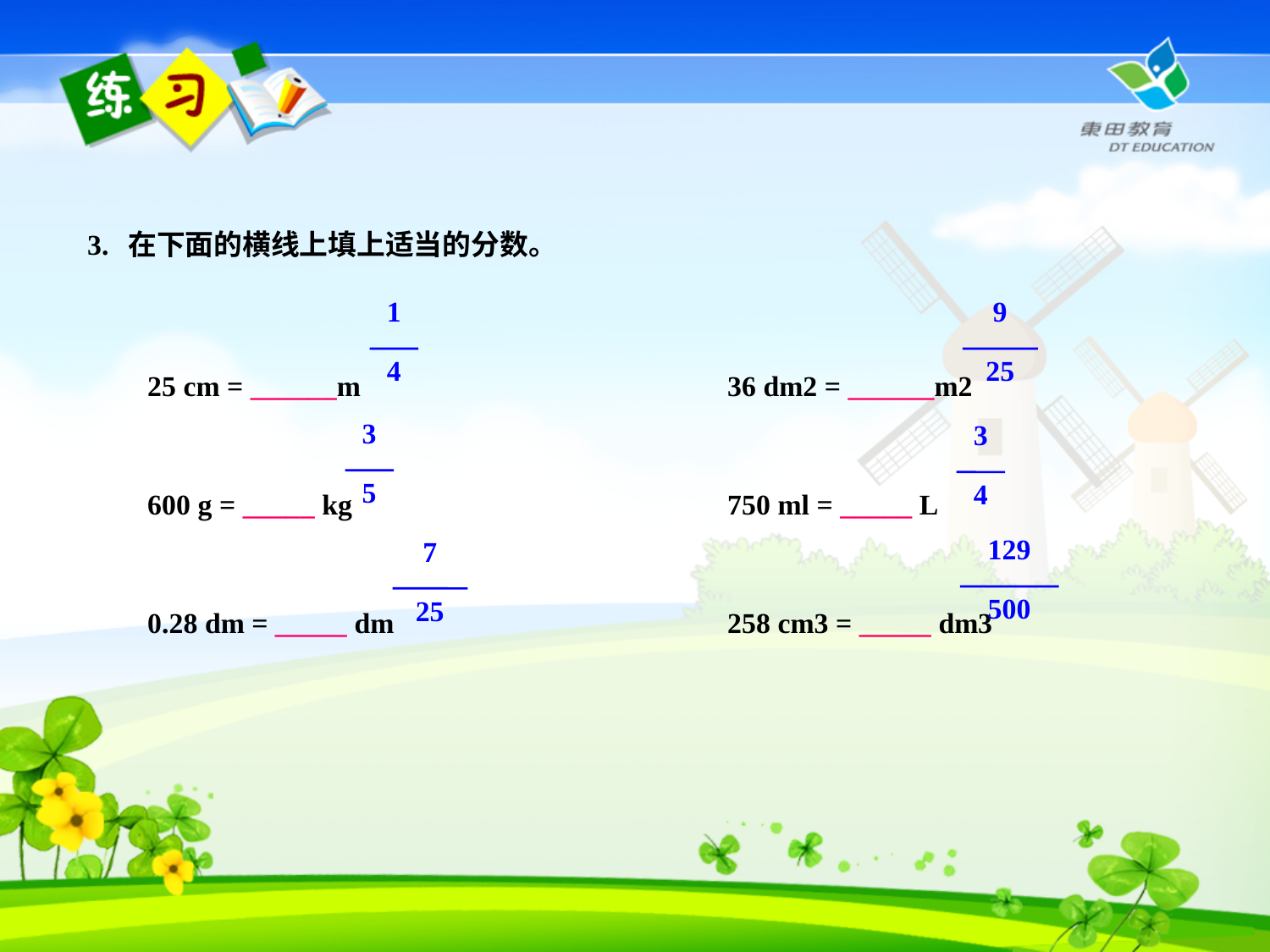

3. 在下面的横线上填上适当的分数。
1
4

9
25

25 cm = ______m
600 g = _____ kg
0.28 dm = _____ dm
36 dm2 = ______m2
750 ml = _____ L
258 cm3 = _____ dm3
3
5

3
4

129
500

7
25